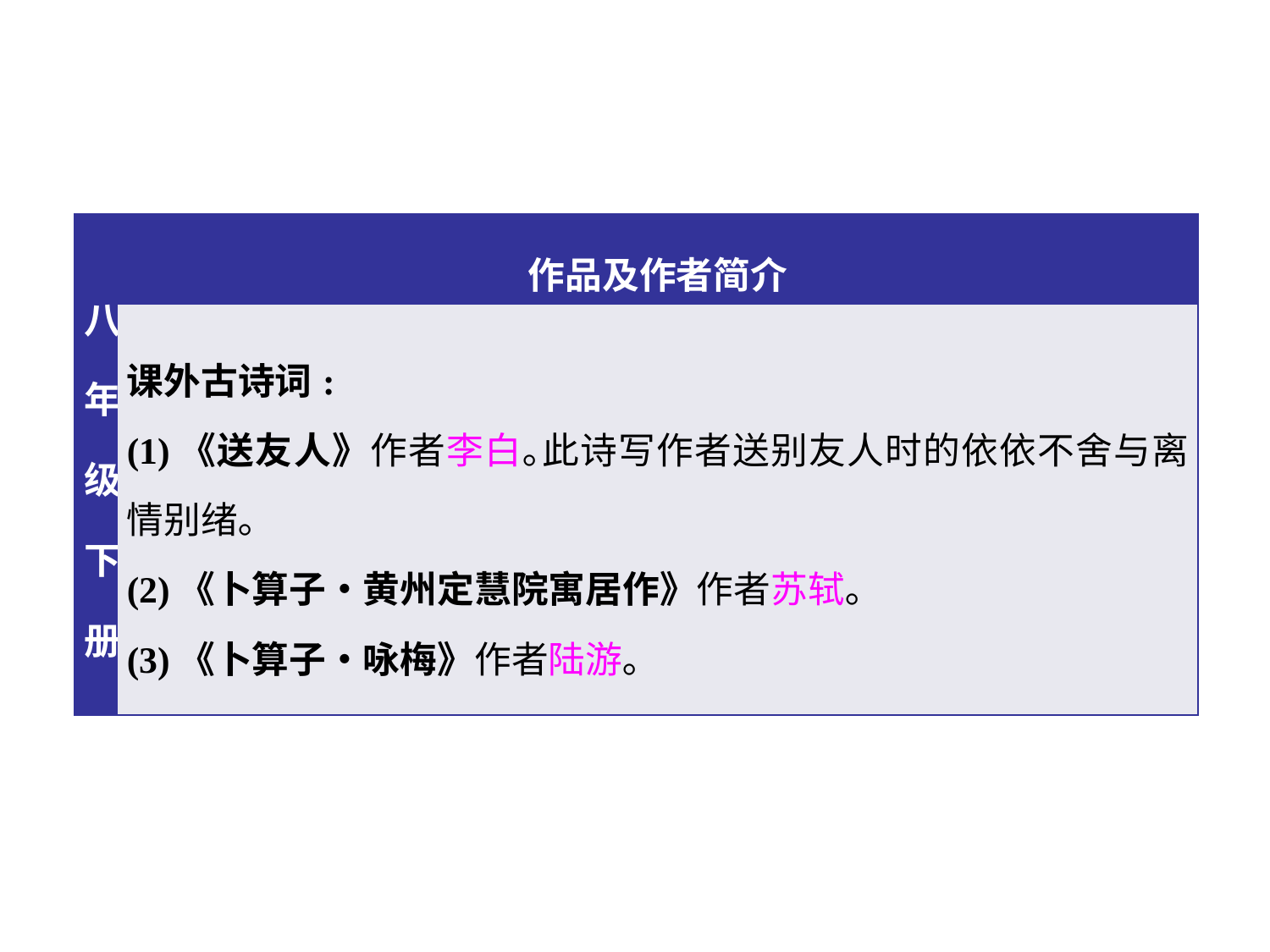

| 八年级下册 | 作品及作者简介 |
| --- | --- |
|  | 课外古诗词: (1)《送友人》作者李白｡此诗写作者送别友人时的依依不舍与离情别绪｡ (2)《卜算子•黄州定慧院寓居作》作者苏轼｡ (3)《卜算子•咏梅》作者陆游｡ |